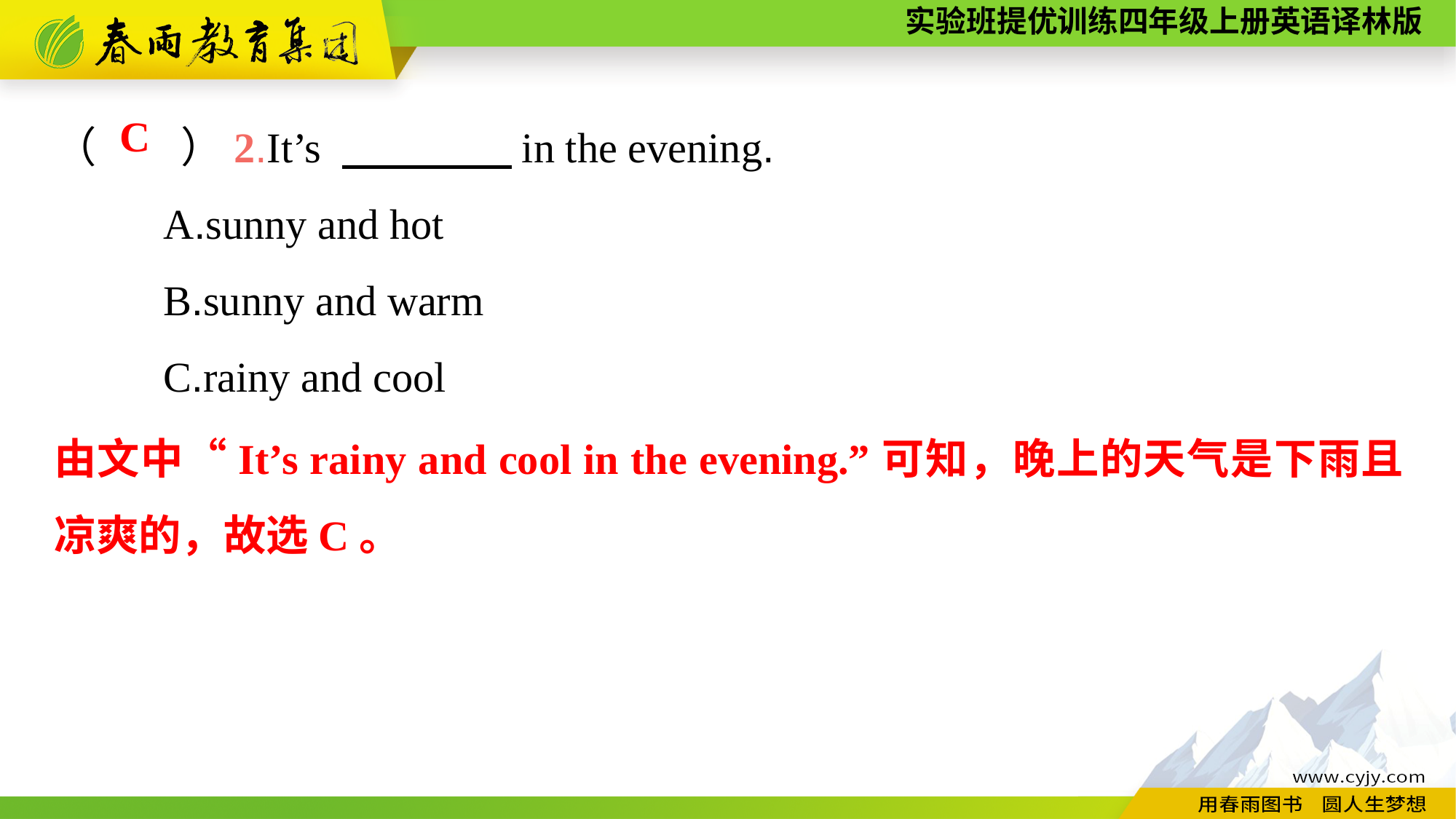

（　　）2.It’s 　　　　in the evening.
	A.sunny and hot
	B.sunny and warm
	C.rainy and cool
C
由文中“It’s rainy and cool in the evening.”可知，晚上的天气是下雨且凉爽的，故选C。